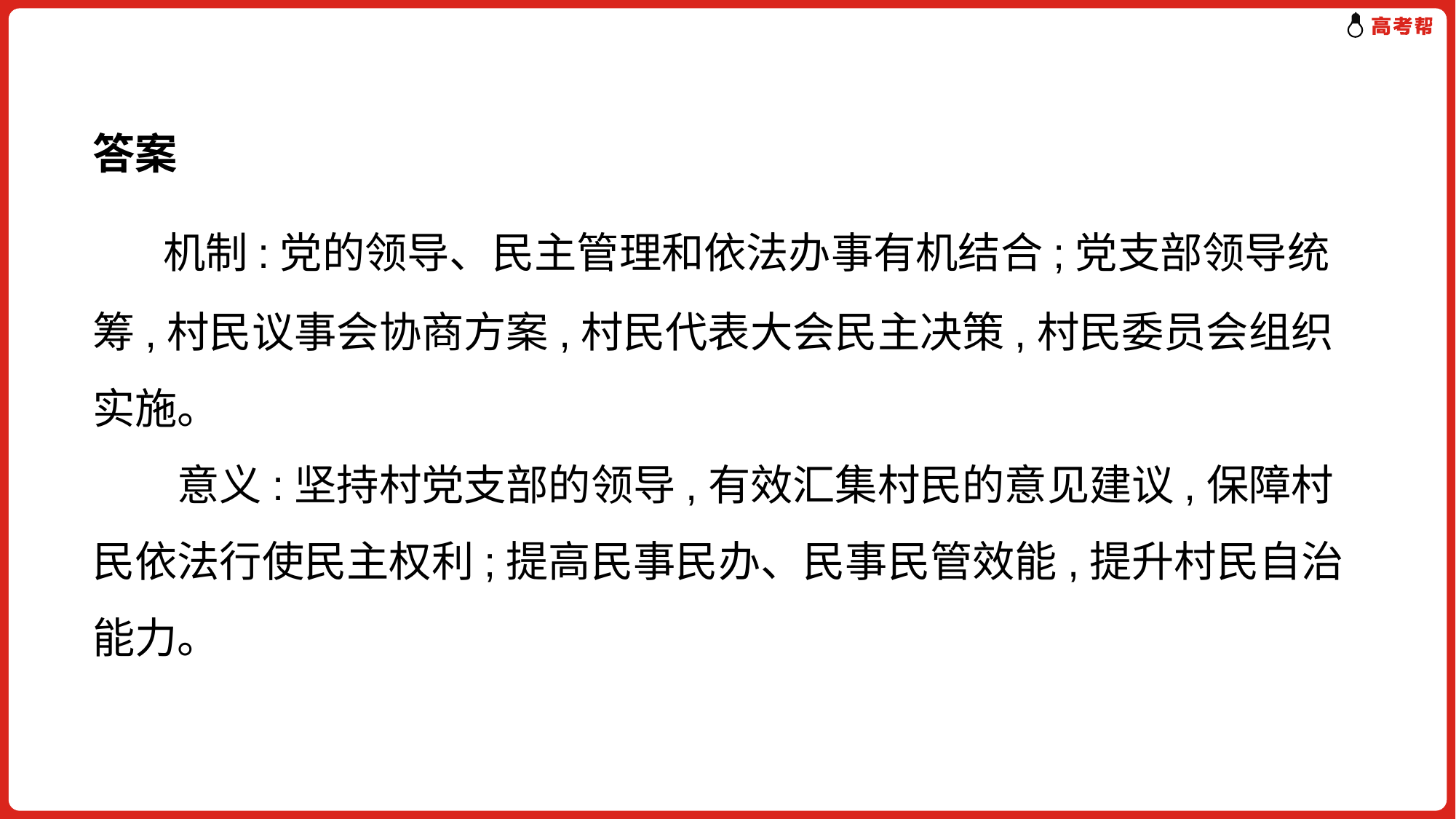

# 答案 机制:党的领导、民主管理和依法办事有机结合;党支部领导统筹,村民议事会协商方案,村民代表大会民主决策,村民委员会组织实施。 　　意义:坚持村党支部的领导,有效汇集村民的意见建议,保障村民依法行使民主权利;提高民事民办、民事民管效能,提升村民自治能力。